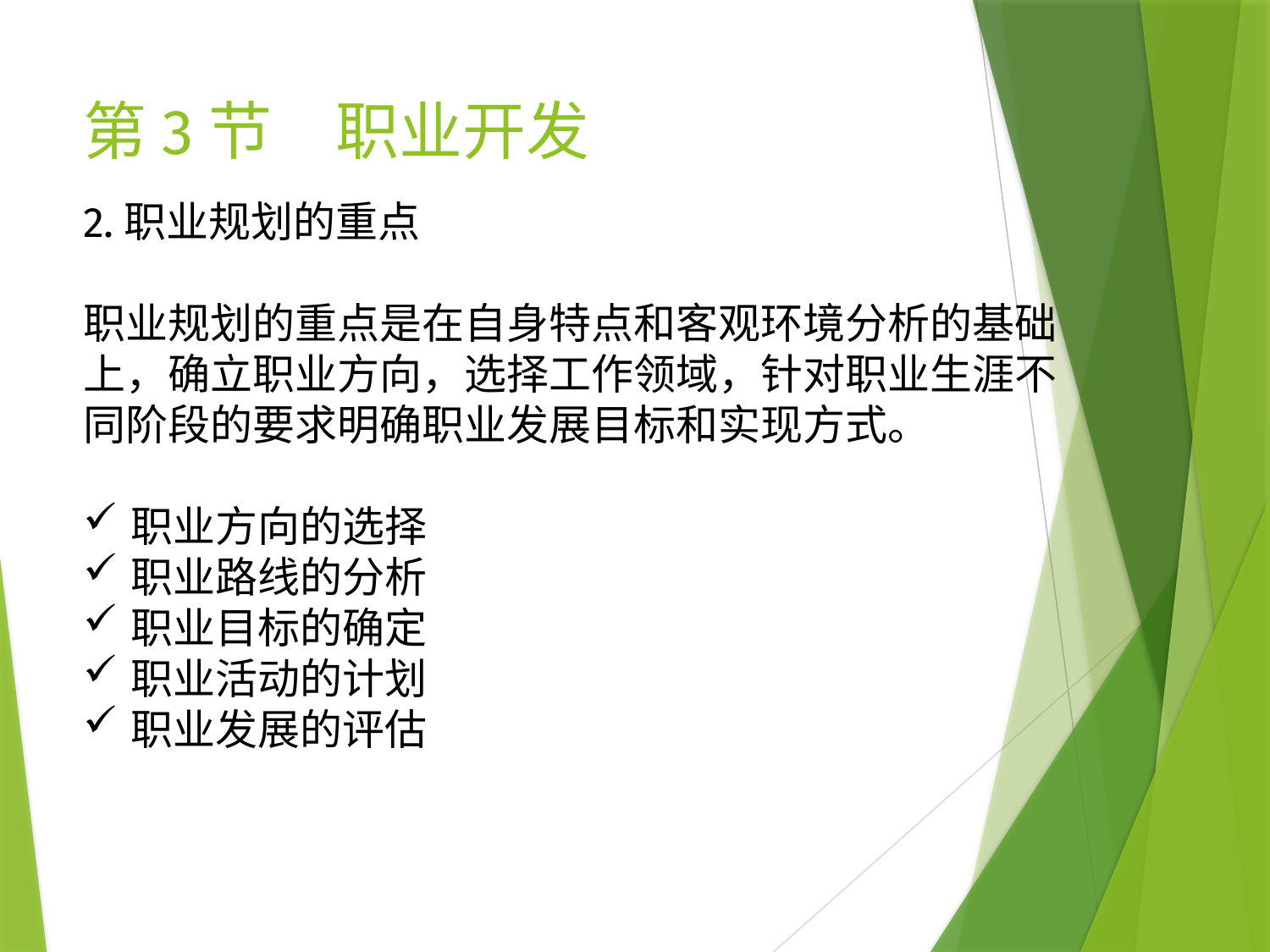

# 第3节　职业开发
2.职业规划的重点

职业规划的重点是在自身特点和客观环境分析的基础上，确立职业方向，选择工作领域，针对职业生涯不同阶段的要求明确职业发展目标和实现方式。

职业方向的选择
职业路线的分析
职业目标的确定
职业活动的计划
职业发展的评估